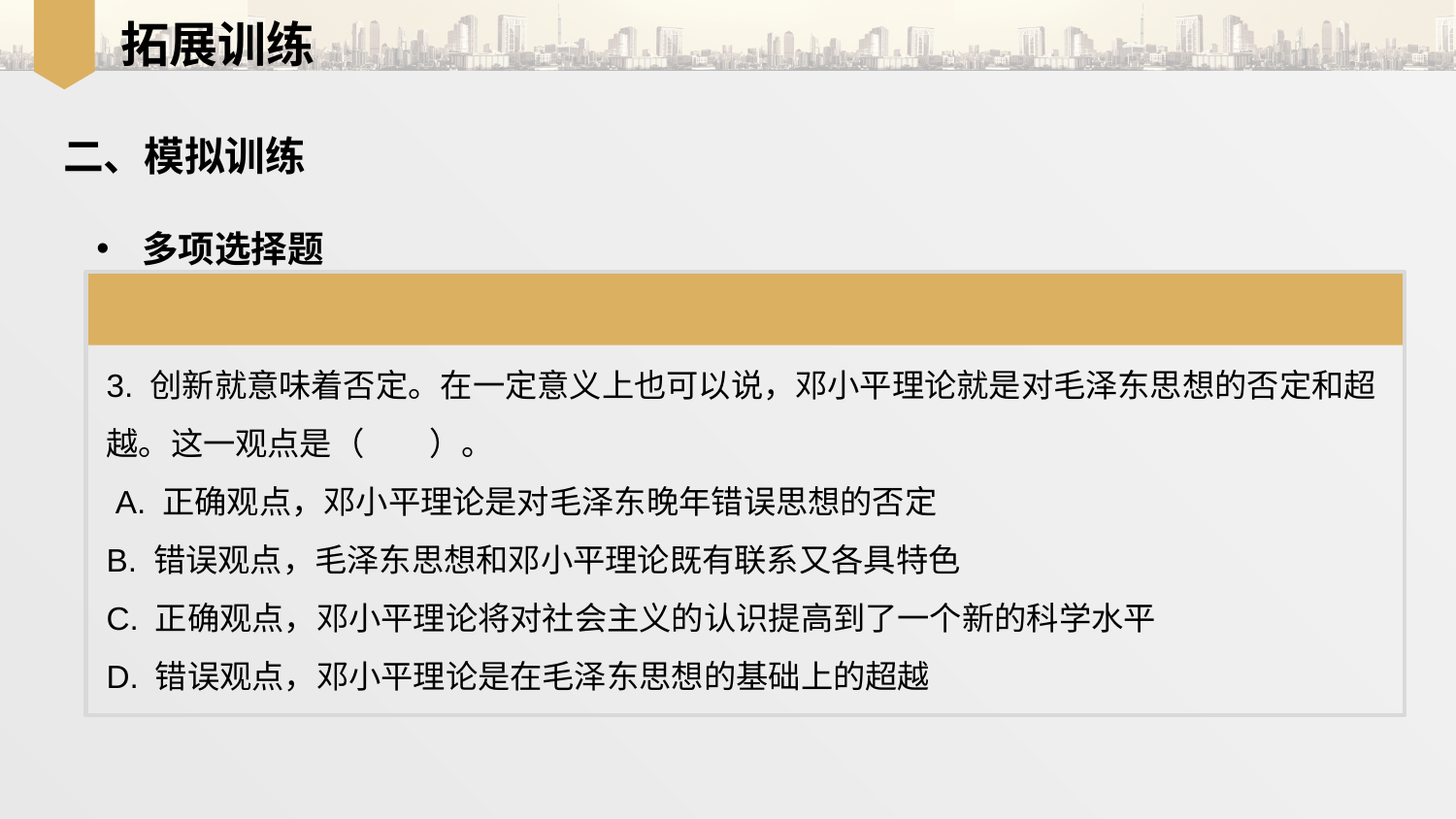

拓展训练
二、模拟训练
多项选择题

3. 创新就意味着否定。在一定意义上也可以说，邓小平理论就是对毛泽东思想的否定和超越。这一观点是（　　）。
 A. 正确观点，邓小平理论是对毛泽东晚年错误思想的否定
B. 错误观点，毛泽东思想和邓小平理论既有联系又各具特色
C. 正确观点，邓小平理论将对社会主义的认识提高到了一个新的科学水平
D. 错误观点，邓小平理论是在毛泽东思想的基础上的超越